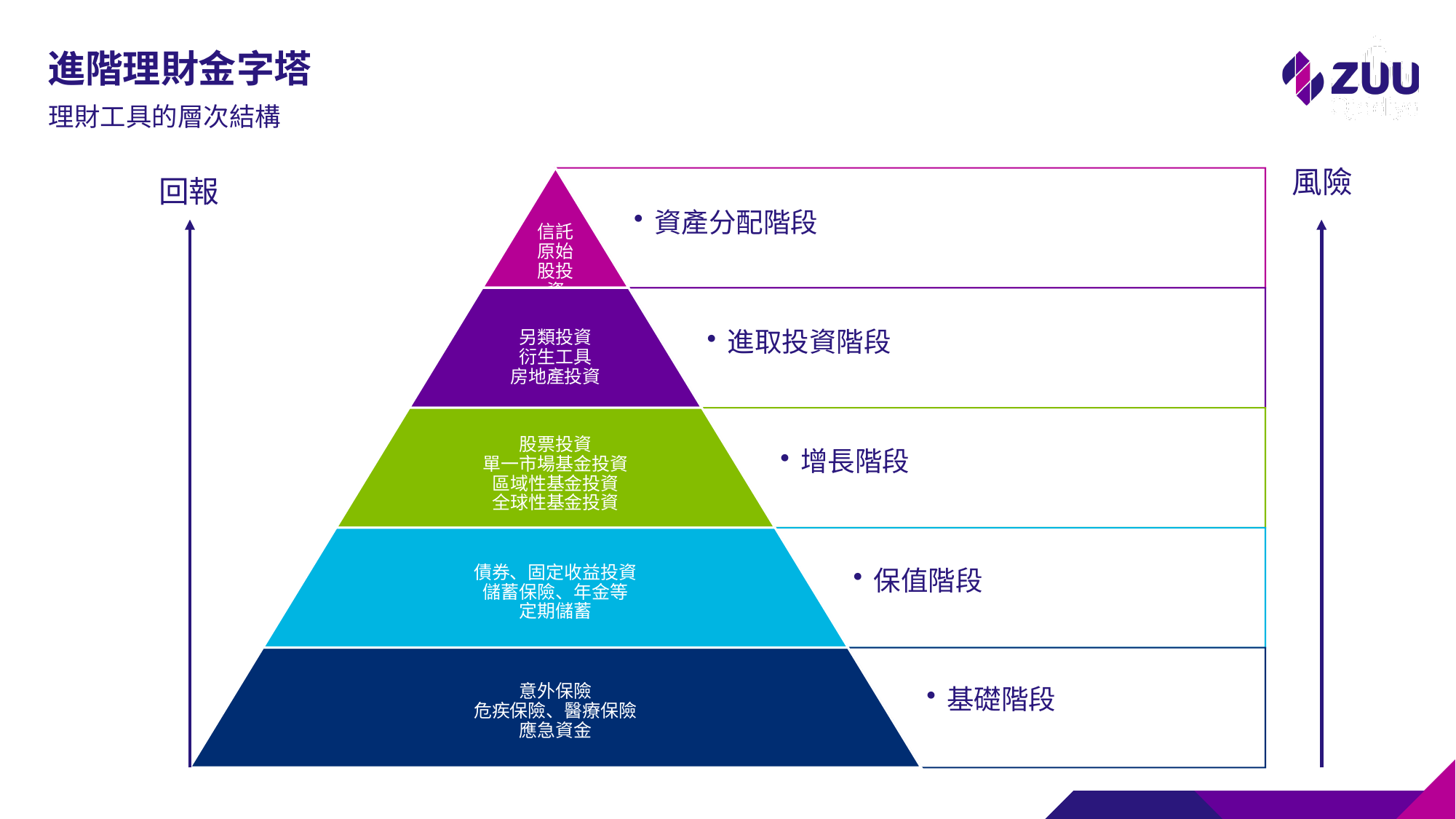

# 進階理財金字塔
理財工具的層次結構
風險
回報
資產分配階段

信託
原始股投資
進取投資階段
另類投資
衍生工具
房地產投資
增長階段
股票投資
單一市場基金投資
區域性基金投資
全球性基金投資
保值階段
債券、固定收益投資
儲蓄保險、年金等
定期儲蓄
基礎階段
意外保險
危疾保險、醫療保險
應急資金